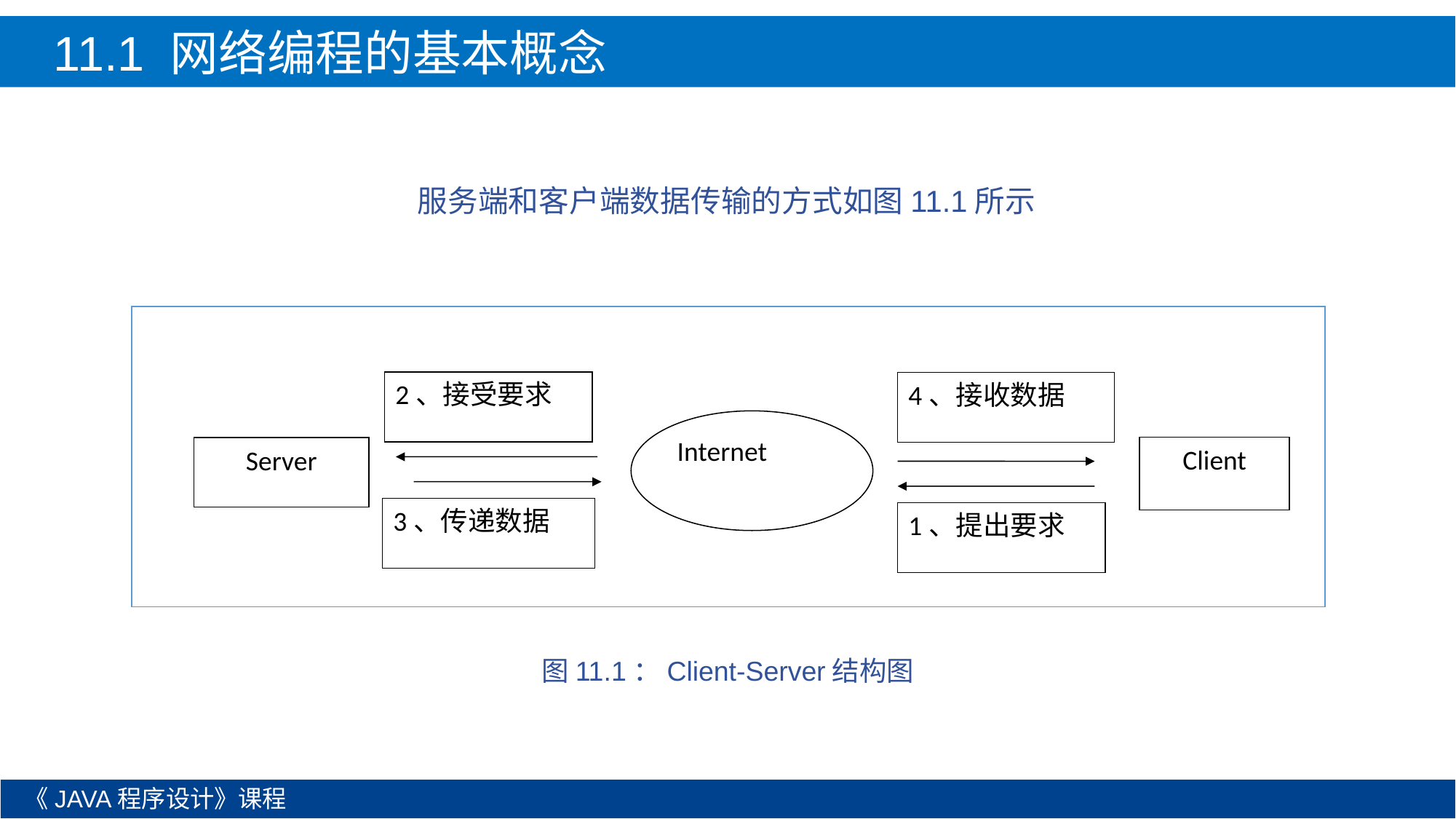

11.1 网络编程的基本概念
服务端和客户端数据传输的方式如图11.1所示

2、接受要求

4、接收数据

Internet

Client

Server

3、传递数据

1、提出要求

图11.1：Client-Server结构图
《JAVA程序设计》课程